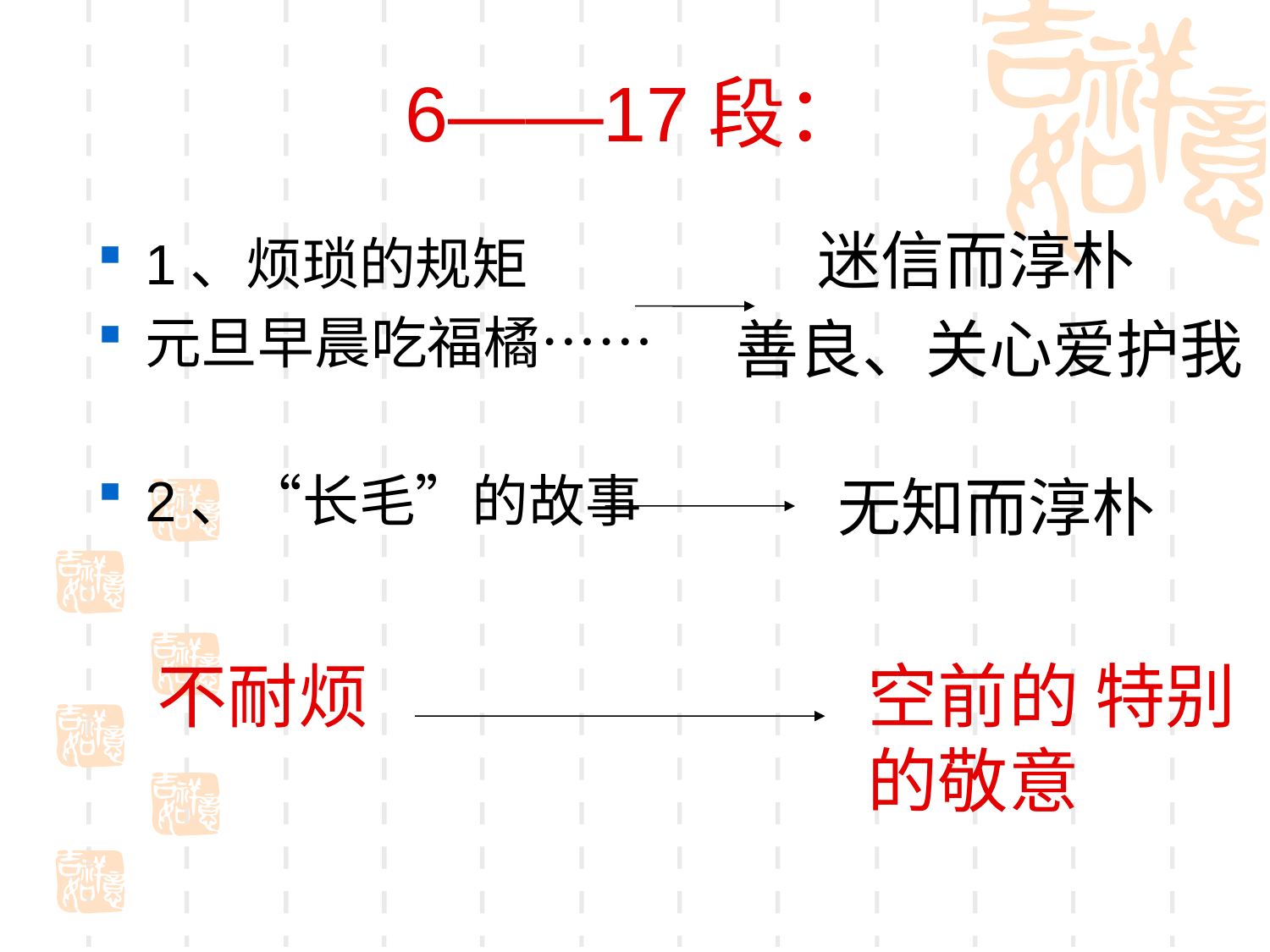

# 6——17段：
迷信而淳朴
1、烦琐的规矩
元旦早晨吃福橘……

2、“长毛”的故事
善良、关心爱护我

无知而淳朴

不耐烦
空前的 特别的敬意